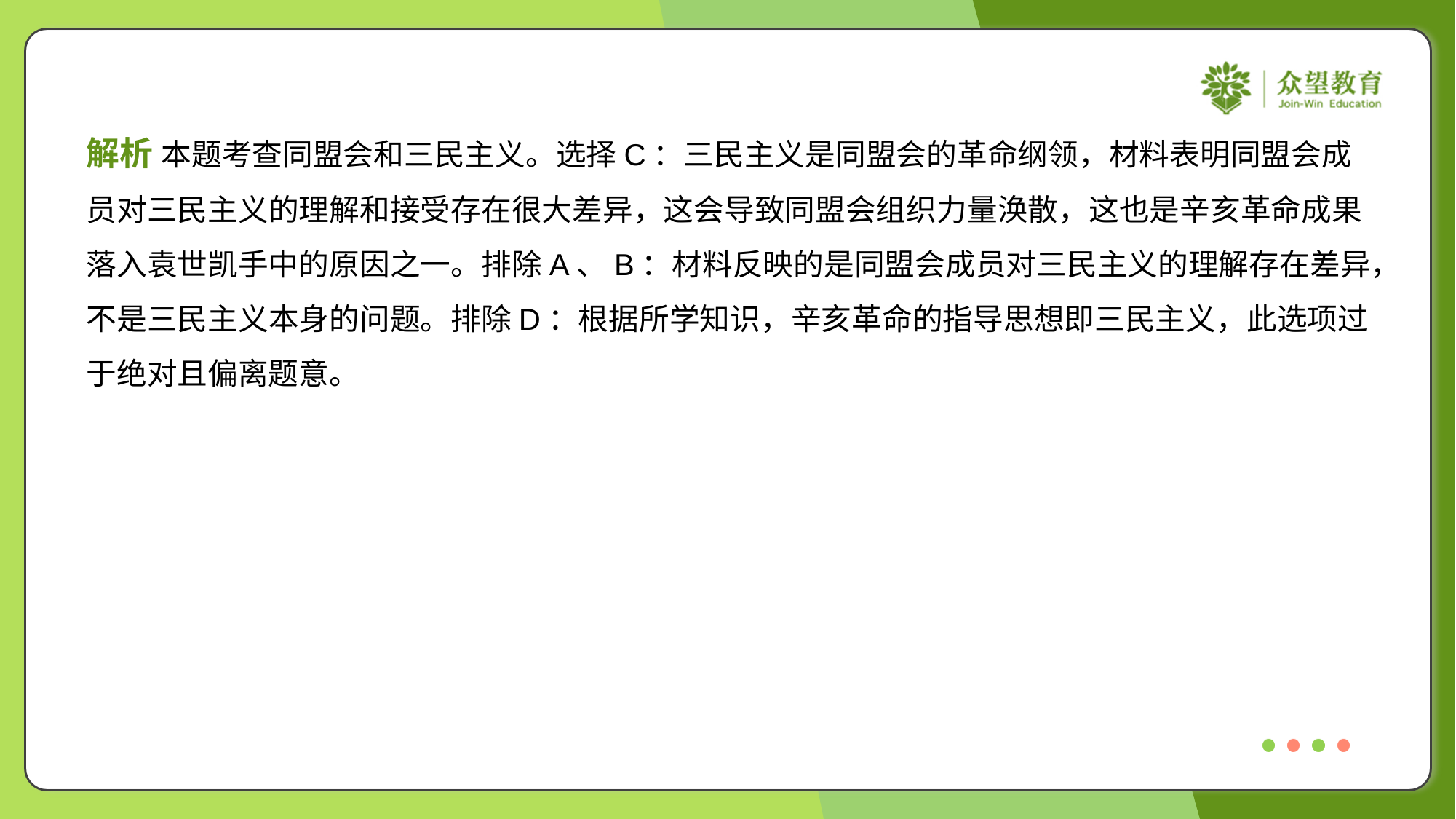

解析 本题考查同盟会和三民主义。选择C：三民主义是同盟会的革命纲领，材料表明同盟会成
员对三民主义的理解和接受存在很大差异，这会导致同盟会组织力量涣散，这也是辛亥革命成果
落入袁世凯手中的原因之一。排除A、B：材料反映的是同盟会成员对三民主义的理解存在差异，
不是三民主义本身的问题。排除D：根据所学知识，辛亥革命的指导思想即三民主义，此选项过
于绝对且偏离题意。